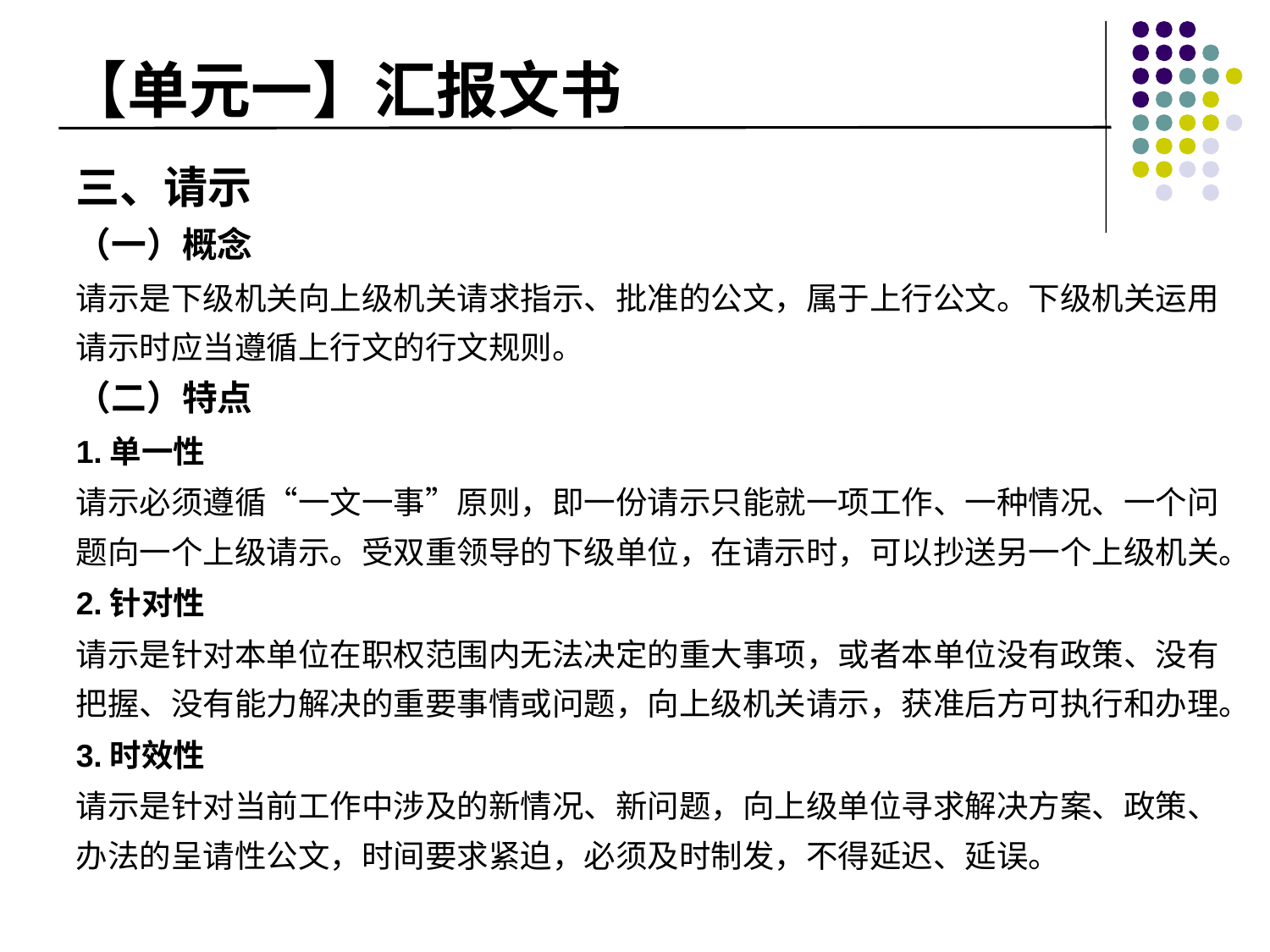

# 【单元一】汇报文书
三、请示
（一）概念
请示是下级机关向上级机关请求指示、批准的公文，属于上行公文。下级机关运用请示时应当遵循上行文的行文规则。
（二）特点
1.单一性
请示必须遵循“一文一事”原则，即一份请示只能就一项工作、一种情况、一个问题向一个上级请示。受双重领导的下级单位，在请示时，可以抄送另一个上级机关。
2.针对性
请示是针对本单位在职权范围内无法决定的重大事项，或者本单位没有政策、没有把握、没有能力解决的重要事情或问题，向上级机关请示，获准后方可执行和办理。
3.时效性
请示是针对当前工作中涉及的新情况、新问题，向上级单位寻求解决方案、政策、办法的呈请性公文，时间要求紧迫，必须及时制发，不得延迟、延误。